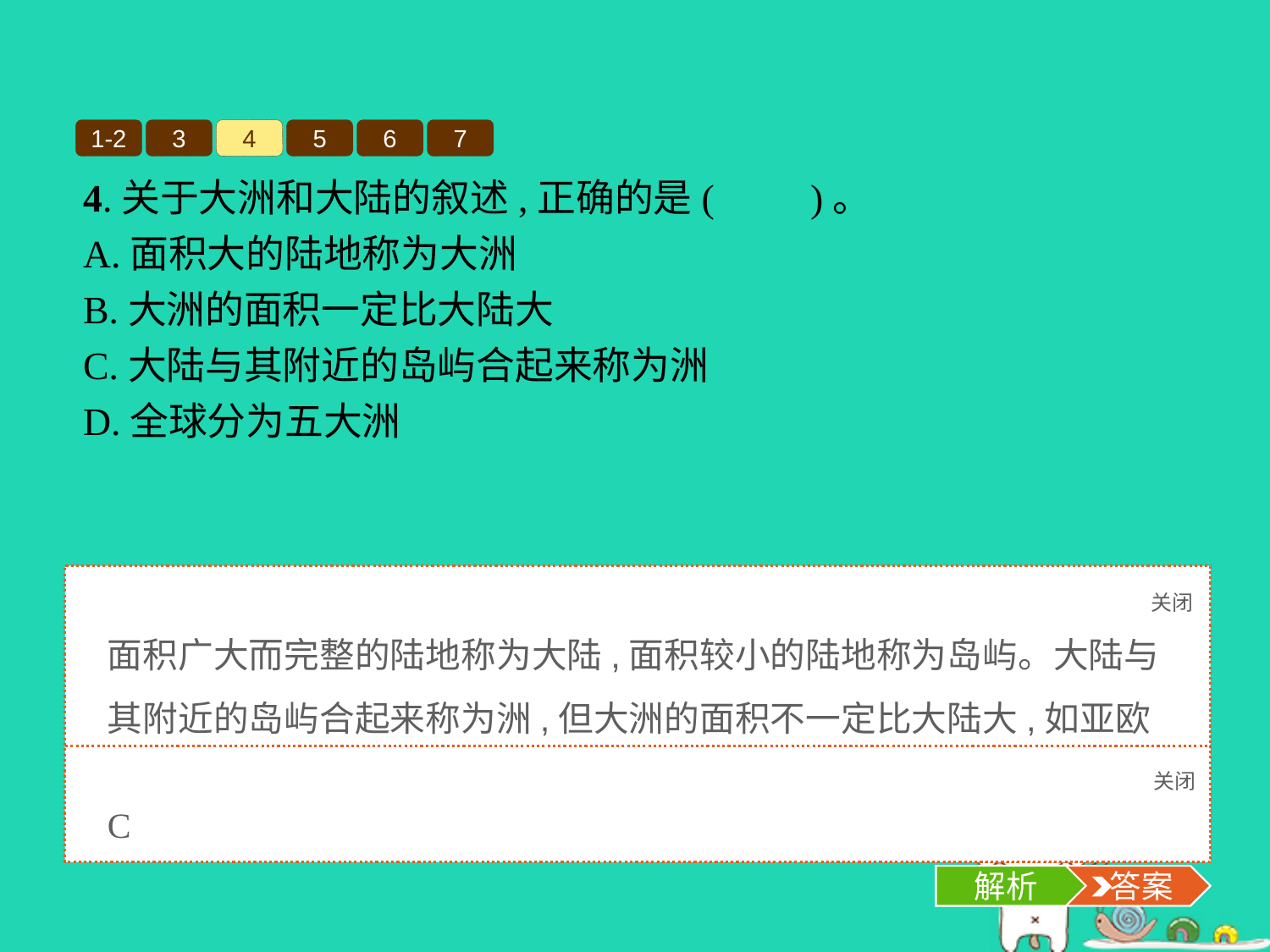

1-2
3
4
5
6
7
4.关于大洲和大陆的叙述,正确的是(　　)。
A.面积大的陆地称为大洲
B.大洲的面积一定比大陆大
C.大陆与其附近的岛屿合起来称为洲
D.全球分为五大洲

关闭
解析

面积广大而完整的陆地称为大陆,面积较小的陆地称为岛屿。大陆与其附近的岛屿合起来称为洲,但大洲的面积不一定比大陆大,如亚欧大陆就比亚洲和欧洲都大。全球分为七大洲。

关闭
解析
  答案

C
解析
  答案